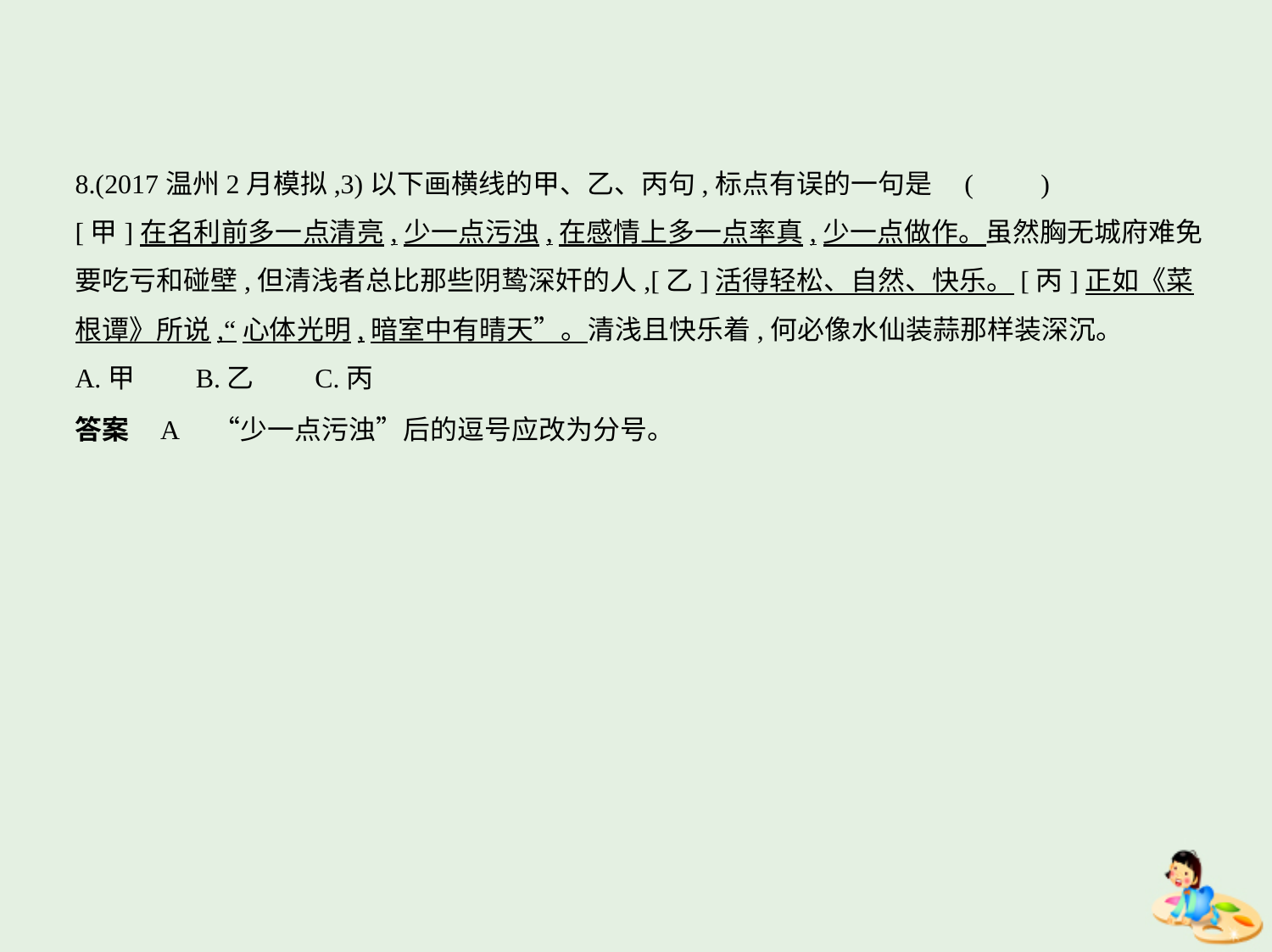

8.(2017温州2月模拟,3)以下画横线的甲、乙、丙句,标点有误的一句是 (　　)
[甲]在名利前多一点清亮,少一点污浊,在感情上多一点率真,少一点做作。虽然胸无城府难免
要吃亏和碰壁,但清浅者总比那些阴鸷深奸的人,[乙]活得轻松、自然、快乐。[丙]正如《菜
根谭》所说,“心体光明,暗室中有晴天”。清浅且快乐着,何必像水仙装蒜那样装深沉。
A.甲　　B.乙　　C.丙
答案    A　“少一点污浊”后的逗号应改为分号。